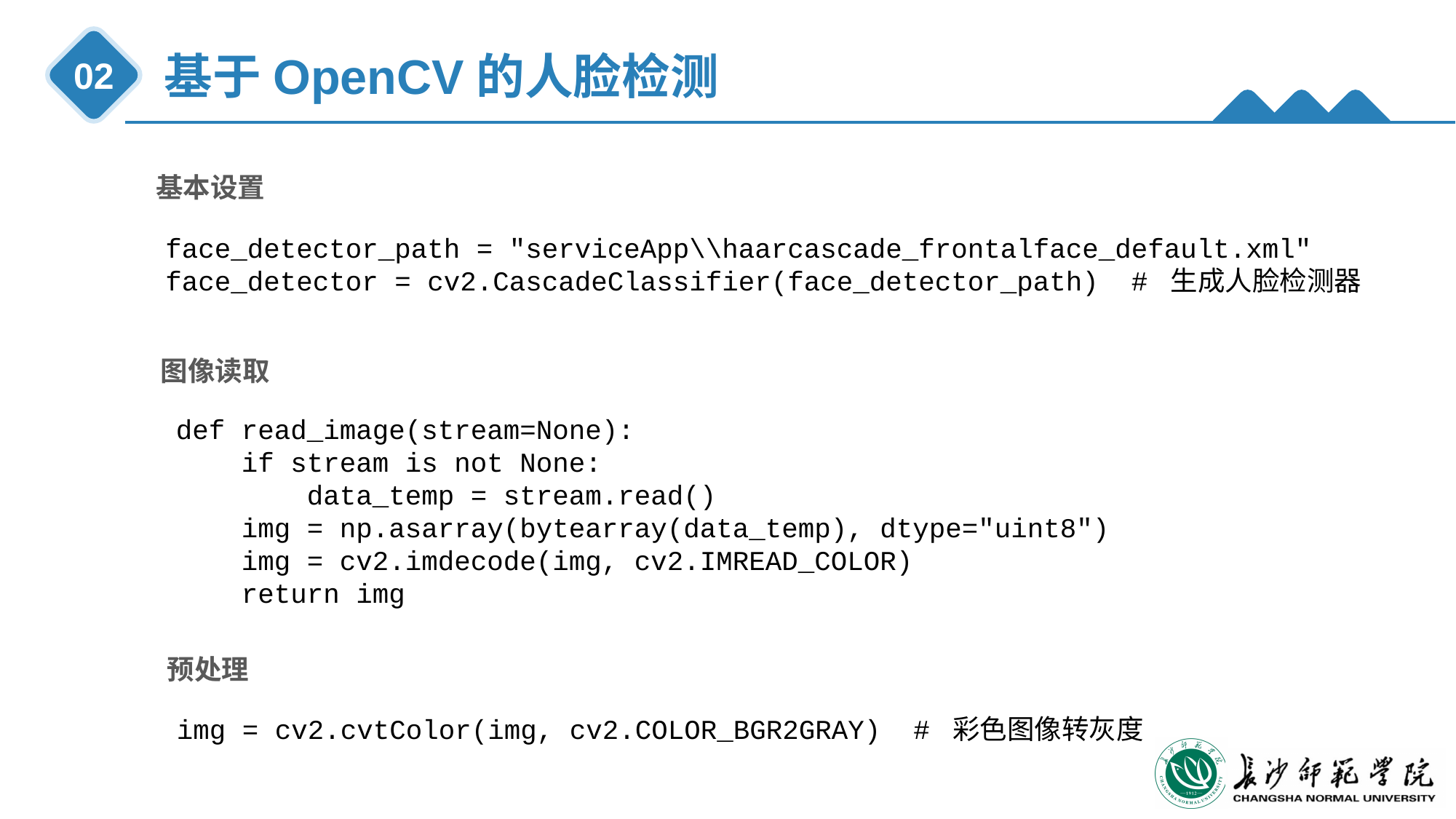

基于OpenCV的人脸检测
02

基本设置
face_detector_path = "serviceApp\\haarcascade_frontalface_default.xml"
face_detector = cv2.CascadeClassifier(face_detector_path)  # 生成人脸检测器
图像读取
def read_image(stream=None):
    if stream is not None:
        data_temp = stream.read()
    img = np.asarray(bytearray(data_temp), dtype="uint8")
    img = cv2.imdecode(img, cv2.IMREAD_COLOR)
    return img
预处理
img = cv2.cvtColor(img, cv2.COLOR_BGR2GRAY)  # 彩色图像转灰度